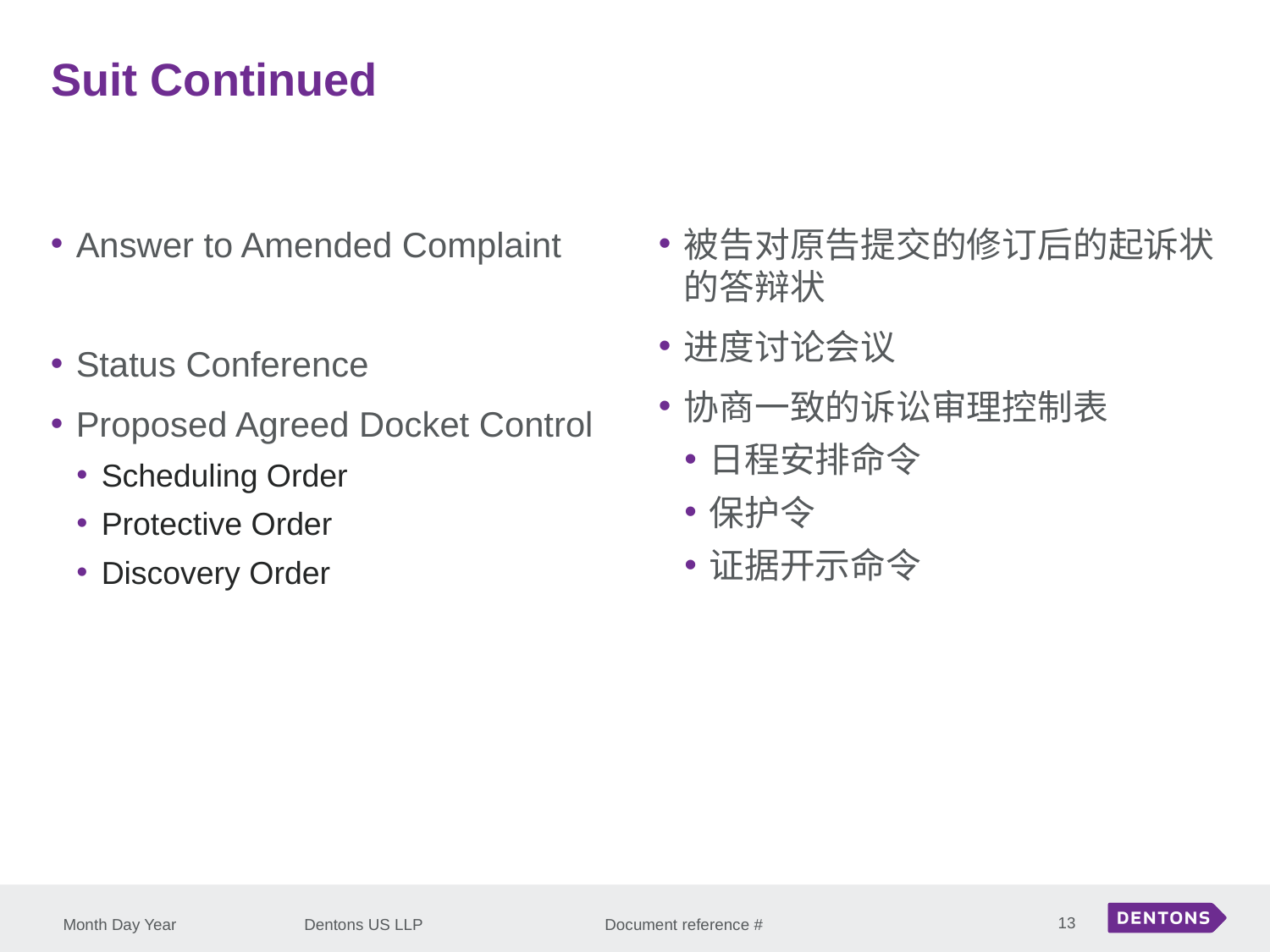

Suit Continued
Answer to Amended Complaint

Status Conference
Proposed Agreed Docket Control
Scheduling Order
Protective Order
Discovery Order

被告对原告提交的修订后的起诉状的答辩状
进度讨论会议
协商一致的诉讼审理控制表
日程安排命令
保护令
证据开示命令
13
Month Day Year
Dentons US LLP                                         Document reference #